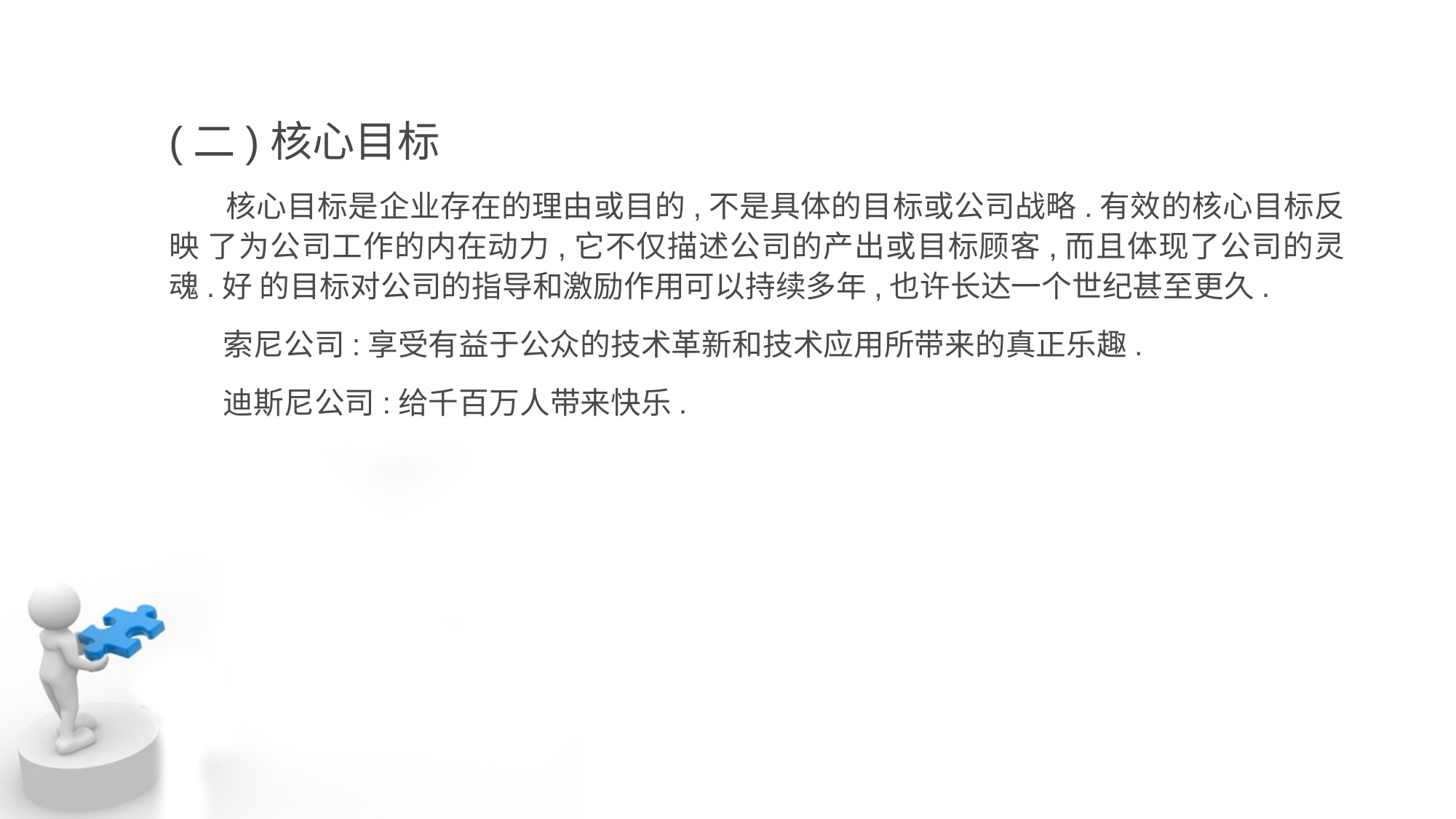

(二)核心目标
       核心目标是企业存在的理由或目的,不是具体的目标或公司战略.有效的核心目标反映 了为公司工作的内在动力,它不仅描述公司的产出或目标顾客,而且体现了公司的灵魂.好 的目标对公司的指导和激励作用可以持续多年,也许长达一个世纪甚至更久.
       索尼公司:享受有益于公众的技术革新和技术应用所带来的真正乐趣.
       迪斯尼公司:给千百万人带来快乐.